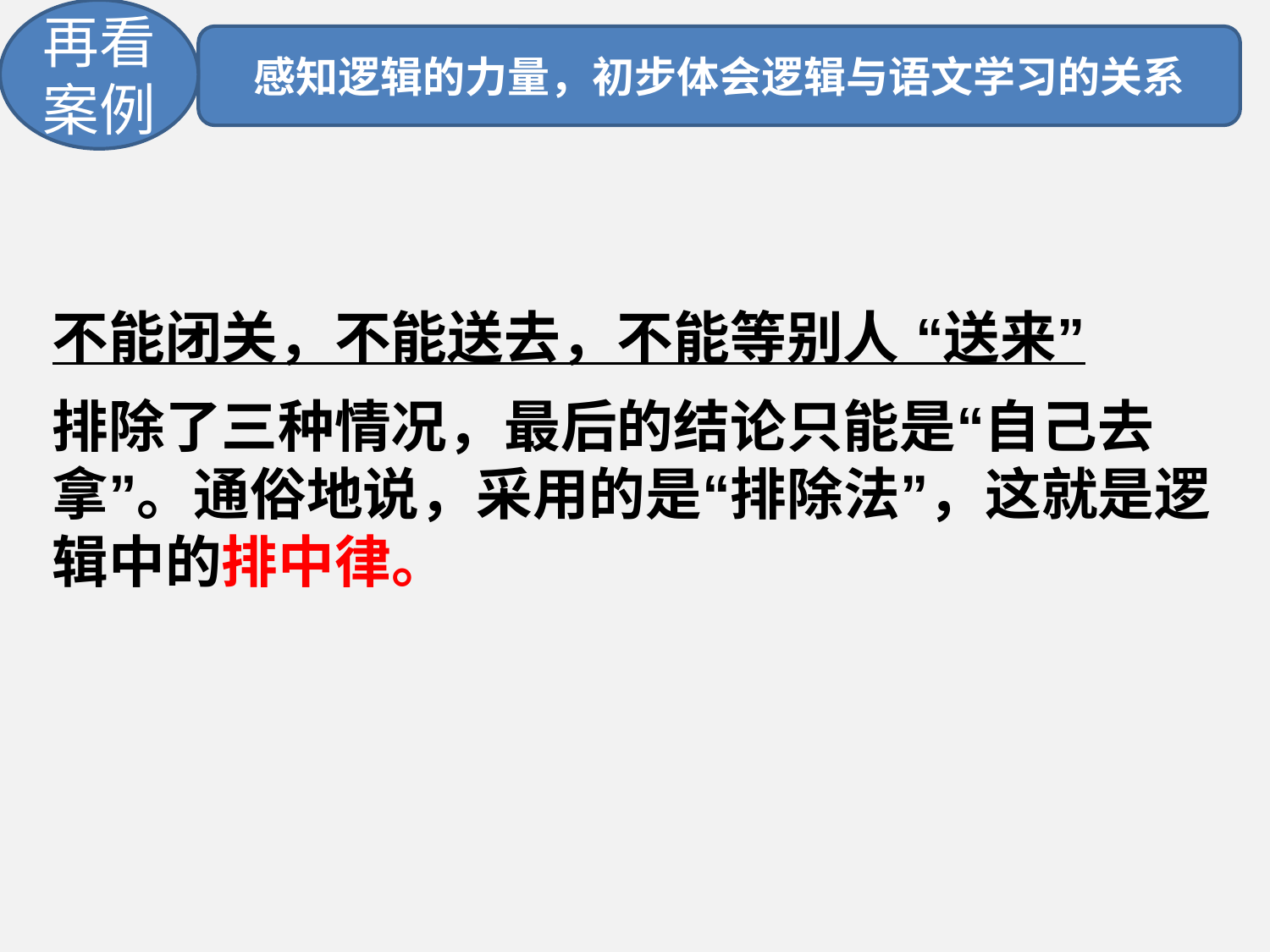

再看案例
感知逻辑的力量，初步体会逻辑与语文学习的关系
不能闭关，不能送去，不能等别人 “送来”
排除了三种情况，最后的结论只能是“自己去拿”。通俗地说，采用的是“排除法”，这就是逻辑中的排中律。